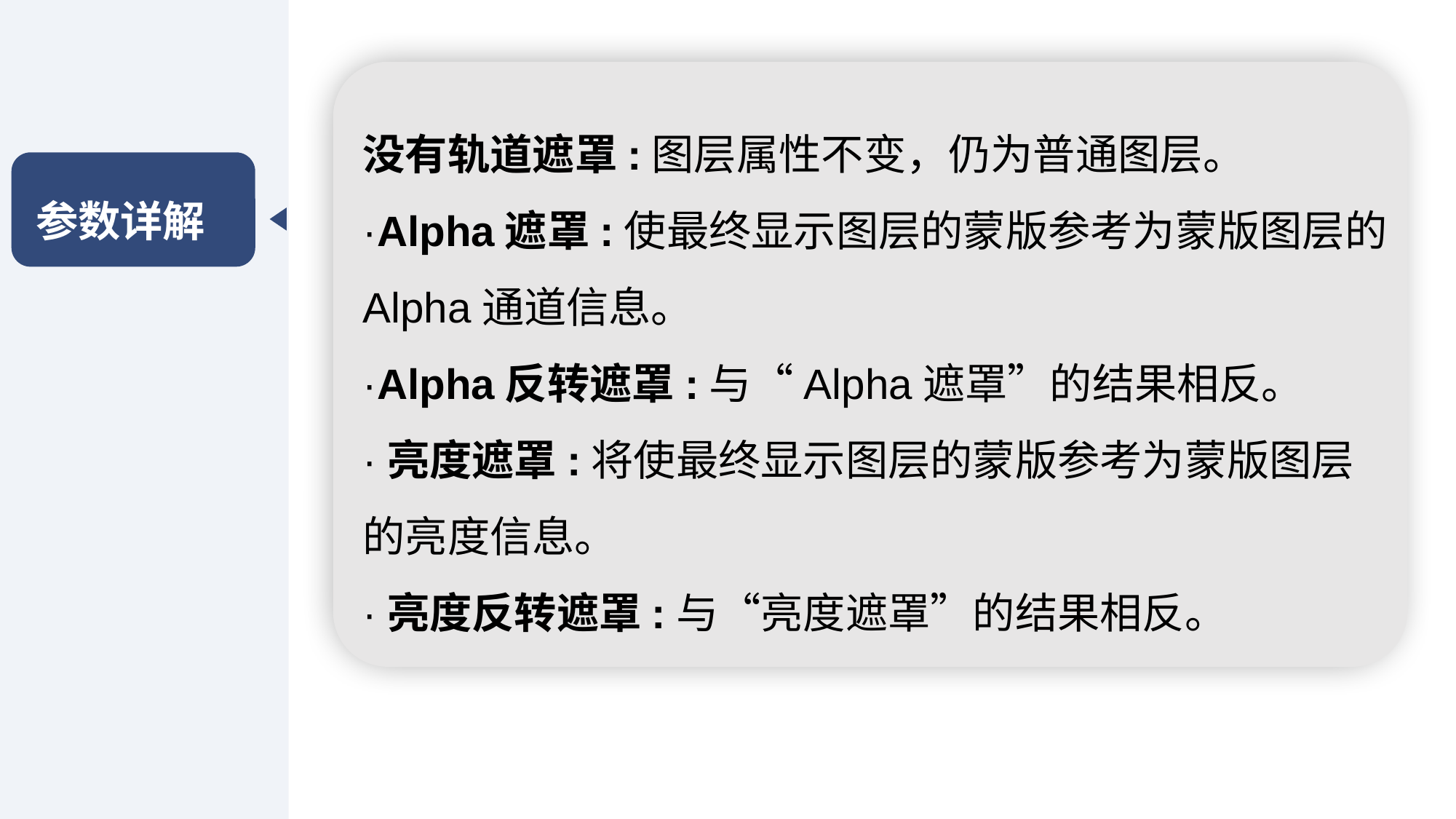

没有轨道遮罩:图层属性不变，仍为普通图层。
·Alpha遮罩:使最终显示图层的蒙版参考为蒙版图层的Alpha通道信息。
·Alpha反转遮罩:与“Alpha遮罩”的结果相反。
·亮度遮罩:将使最终显示图层的蒙版参考为蒙版图层的亮度信息。
·亮度反转遮罩:与“亮度遮罩”的结果相反。

参数详解